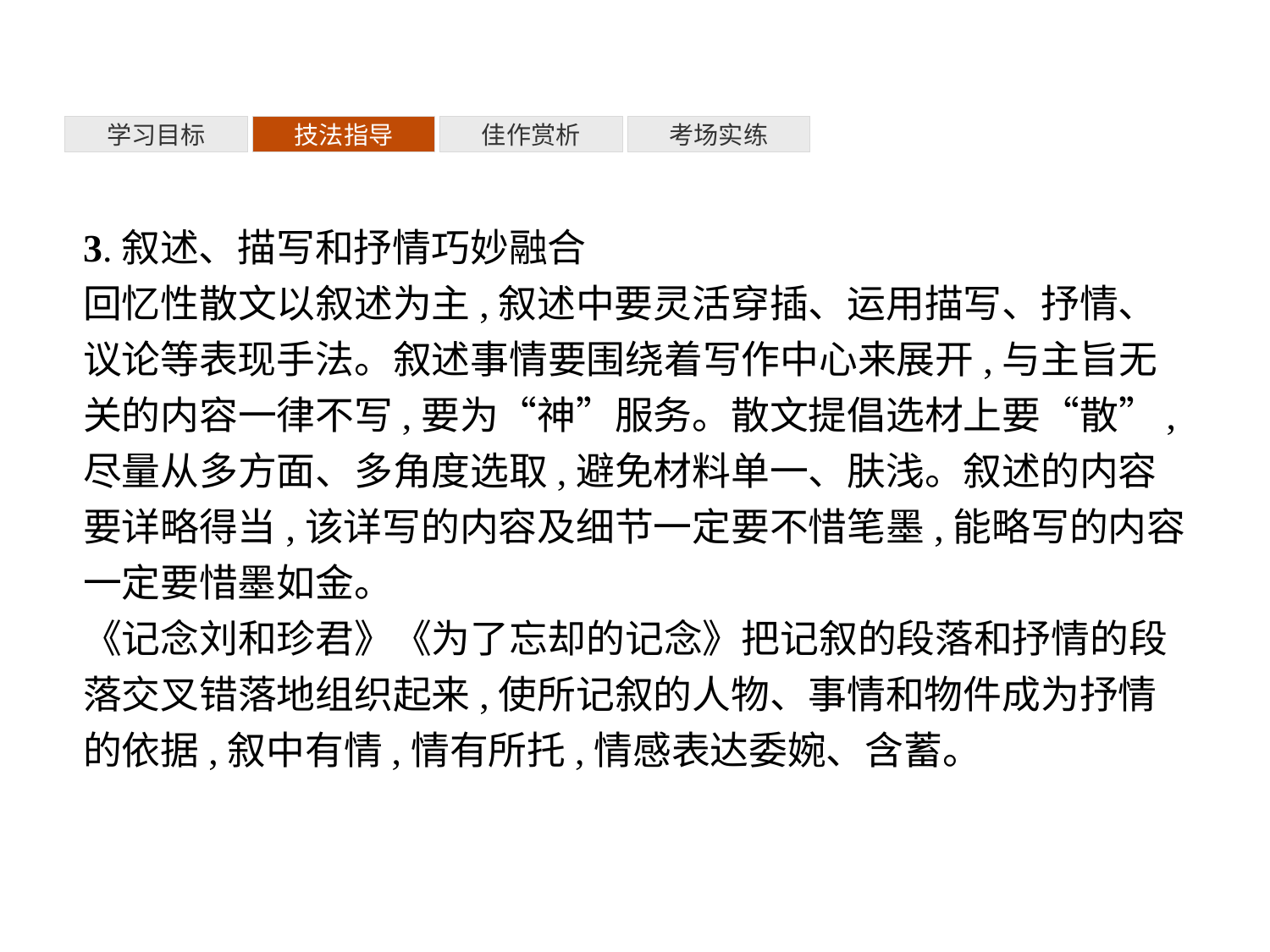

考场实练
学习目标
技法指导
佳作赏析
3.叙述、描写和抒情巧妙融合
回忆性散文以叙述为主,叙述中要灵活穿插、运用描写、抒情、议论等表现手法。叙述事情要围绕着写作中心来展开,与主旨无关的内容一律不写,要为“神”服务。散文提倡选材上要“散”,尽量从多方面、多角度选取,避免材料单一、肤浅。叙述的内容要详略得当,该详写的内容及细节一定要不惜笔墨,能略写的内容一定要惜墨如金。
《记念刘和珍君》《为了忘却的记念》把记叙的段落和抒情的段落交叉错落地组织起来,使所记叙的人物、事情和物件成为抒情的依据,叙中有情,情有所托,情感表达委婉、含蓄。